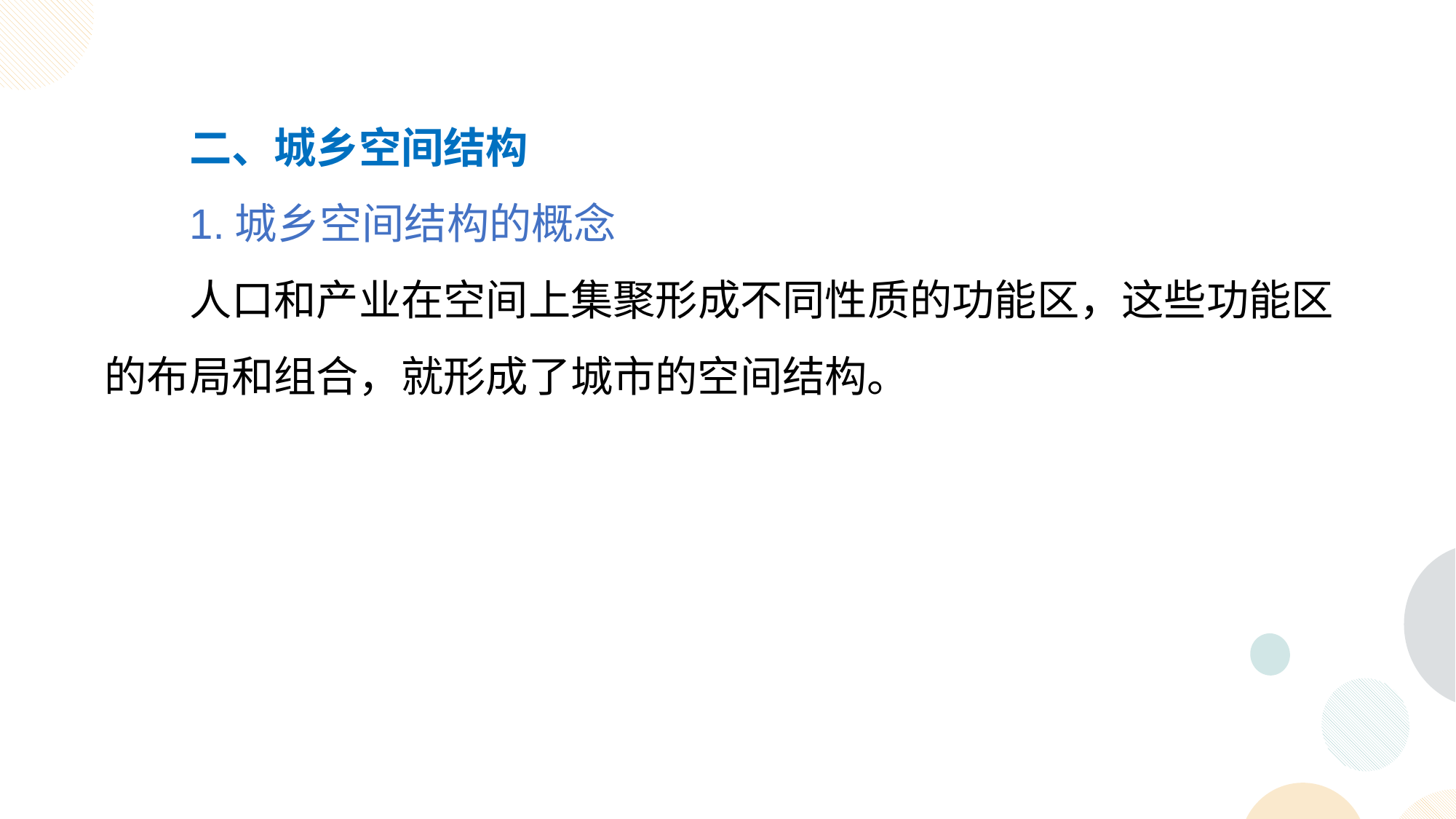

二、城乡空间结构
1.城乡空间结构的概念
人口和产业在空间上集聚形成不同性质的功能区，这些功能区的布局和组合，就形成了城市的空间结构。